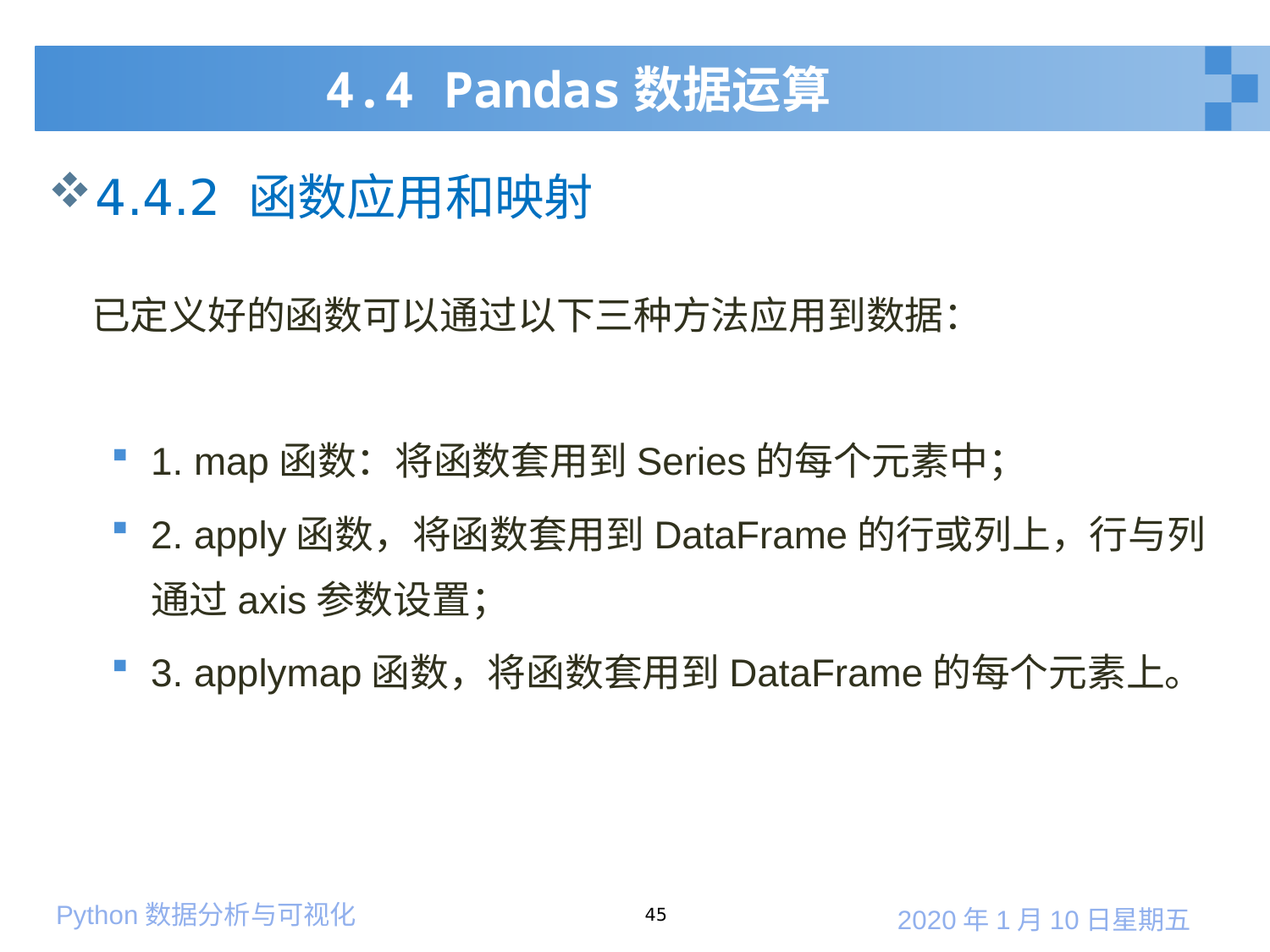

# 4.4 Pandas数据运算
4.4.2 函数应用和映射
    已定义好的函数可以通过以下三种方法应用到数据：

1. map函数：将函数套用到Series的每个元素中；
2. apply函数，将函数套用到DataFrame的行或列上，行与列通过axis参数设置；
3. applymap函数，将函数套用到DataFrame的每个元素上。
45
2020年1月10日星期五